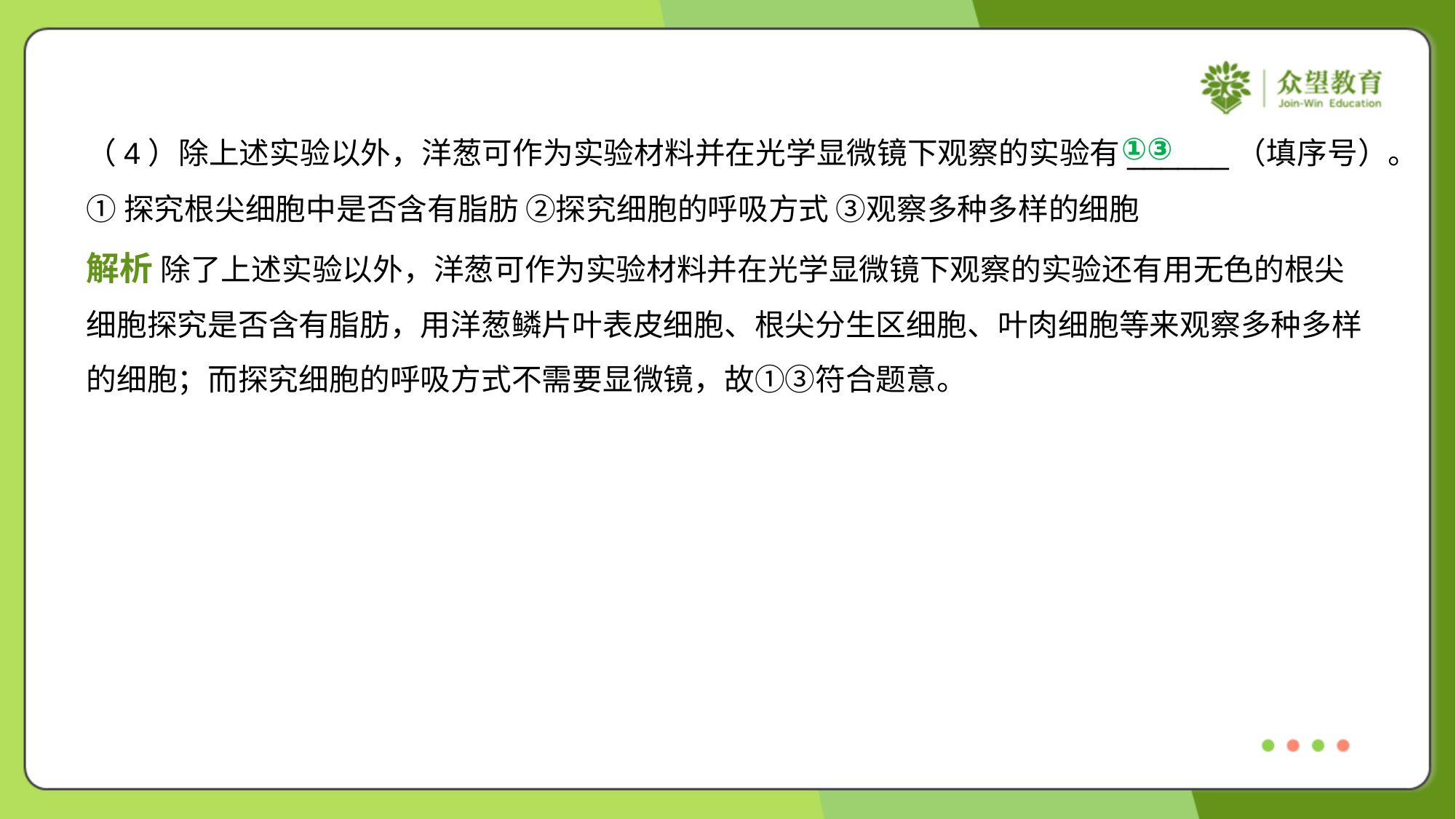

①③
（4）除上述实验以外，洋葱可作为实验材料并在光学显微镜下观察的实验有______（填序号）。
①探究根尖细胞中是否含有脂肪 ②探究细胞的呼吸方式 ③观察多种多样的细胞
解析 除了上述实验以外，洋葱可作为实验材料并在光学显微镜下观察的实验还有用无色的根尖
细胞探究是否含有脂肪，用洋葱鳞片叶表皮细胞、根尖分生区细胞、叶肉细胞等来观察多种多样
的细胞；而探究细胞的呼吸方式不需要显微镜，故①③符合题意。